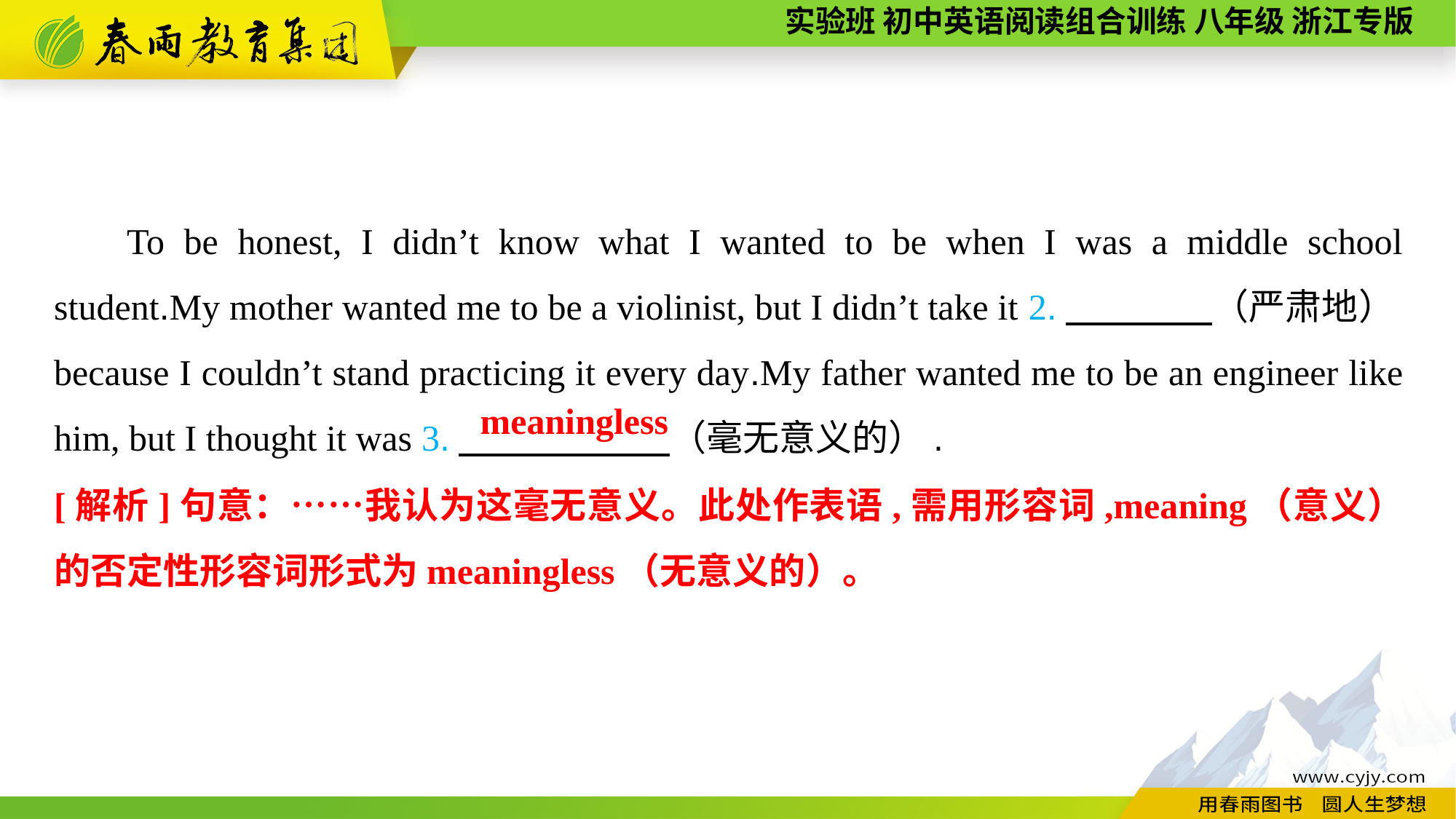

To be honest, I didn’t know what I wanted to be when I was a middle school student.My mother wanted me to be a violinist, but I didn’t take it 2.　　　　（严肃地）because I couldn’t stand practicing it every day.My father wanted me to be an engineer like him, but I thought it was 3.　　　        　（毫无意义的）.
meaningless
[解析]句意：……我认为这毫无意义。此处作表语,需用形容词,meaning（意义）的否定性形容词形式为meaningless（无意义的）。